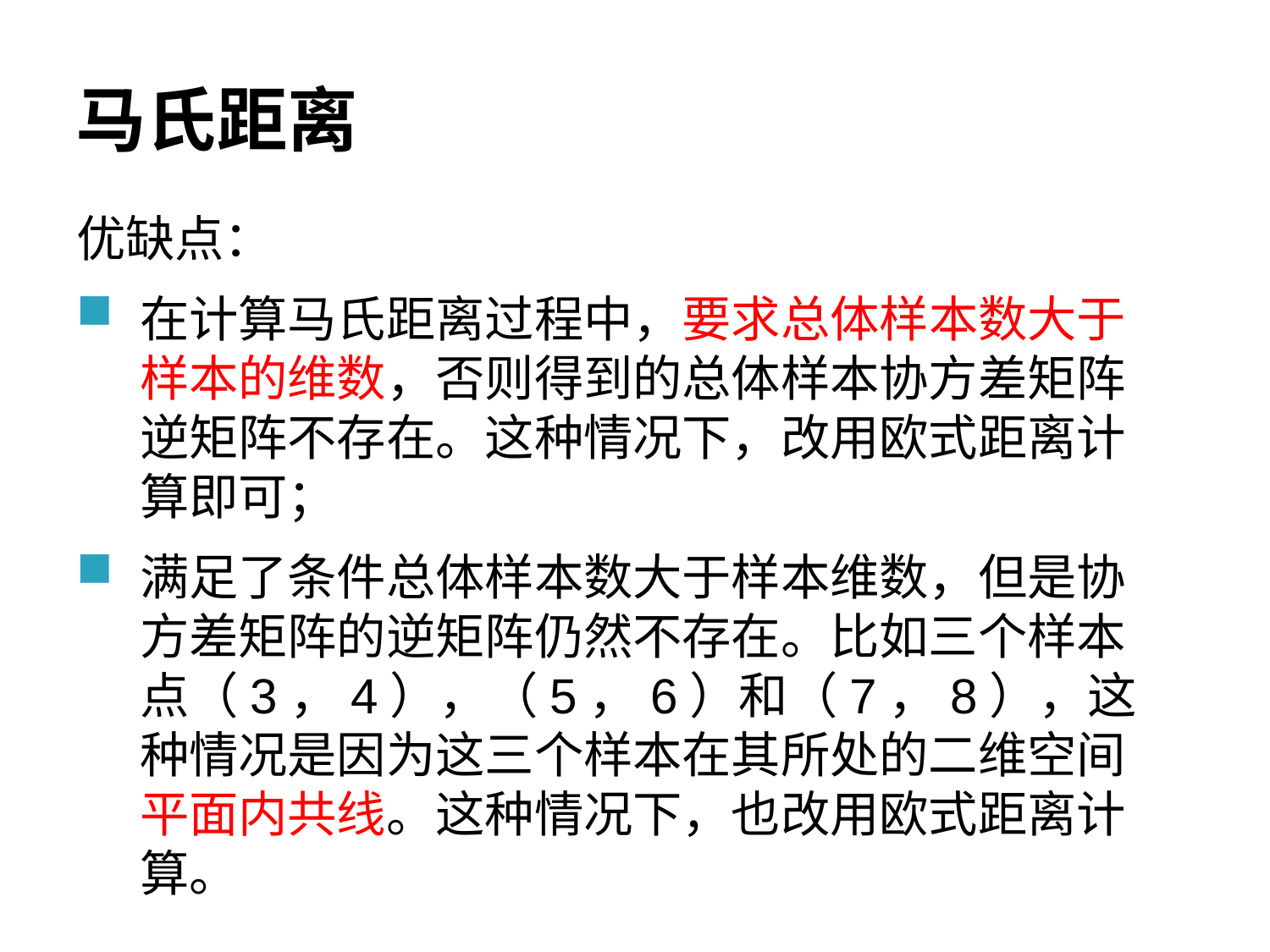

# 马氏距离
优缺点：
在计算马氏距离过程中，要求总体样本数大于样本的维数，否则得到的总体样本协方差矩阵逆矩阵不存在。这种情况下，改用欧式距离计算即可；
满足了条件总体样本数大于样本维数，但是协方差矩阵的逆矩阵仍然不存在。比如三个样本点（3，4），（5，6）和（7，8），这种情况是因为这三个样本在其所处的二维空间平面内共线。这种情况下，也改用欧式距离计算。